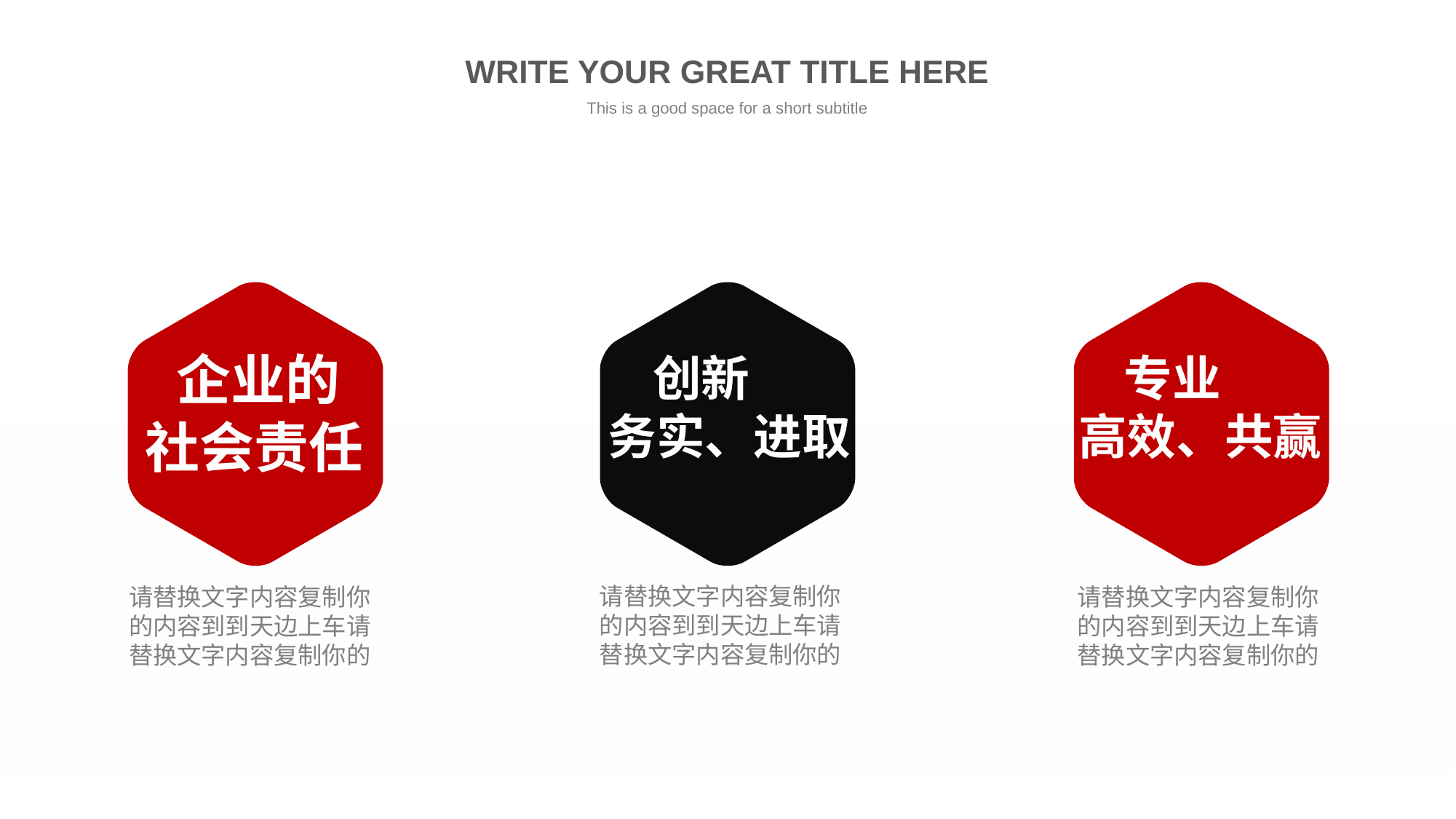

WRITE YOUR GREAT TITLE HERE
This is a good space for a short subtitle

   创新
务实、进取

   专业
高效、共赢

 企业的
社会责任

请替换文字内容复制你的内容到到天边上车请替换文字内容复制你的
请替换文字内容复制你的内容到到天边上车请替换文字内容复制你的
请替换文字内容复制你的内容到到天边上车请替换文字内容复制你的